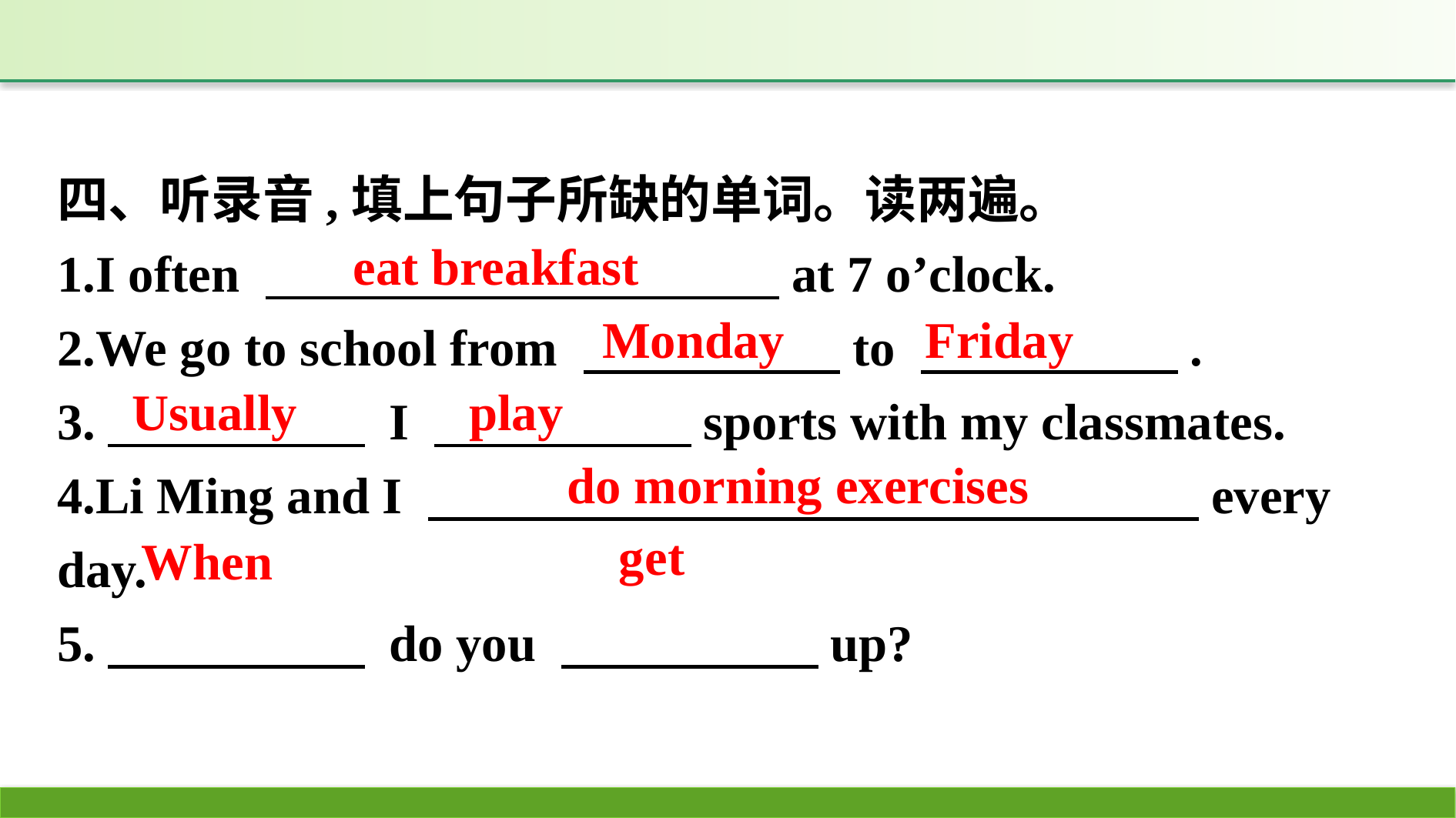

四、听录音,填上句子所缺的单词。读两遍。
1.I often 　　　　　　　　　　at 7 o’clock.
2.We go to school from 　　　　　to 　　　　　.
3.　　　　　 I 　　　　　sports with my classmates.
4.Li Ming and I 　　　　　　　　　　　　　　　every day.
5.　　　　　 do you 　　　　　up?
eat breakfast
Friday
Monday
play
Usually
do morning exercises
get
When